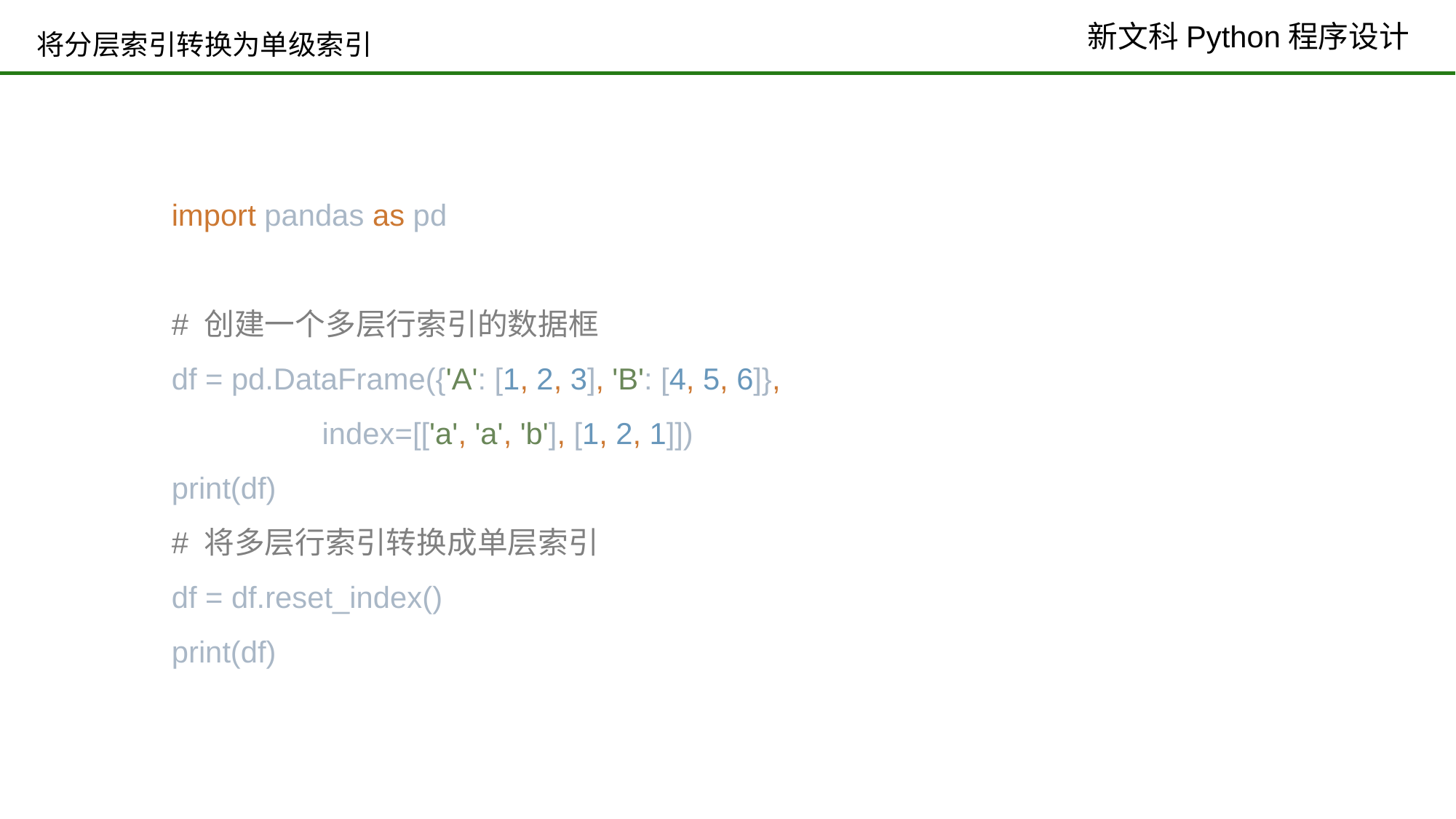

# 将分层索引转换为单级索引
import pandas as pd
# 创建一个多层行索引的数据框
df = pd.DataFrame({'A': [1, 2, 3], 'B': [4, 5, 6]},
                  index=[['a', 'a', 'b'], [1, 2, 1]])
print(df)
# 将多层行索引转换成单层索引
df = df.reset_index()
print(df)